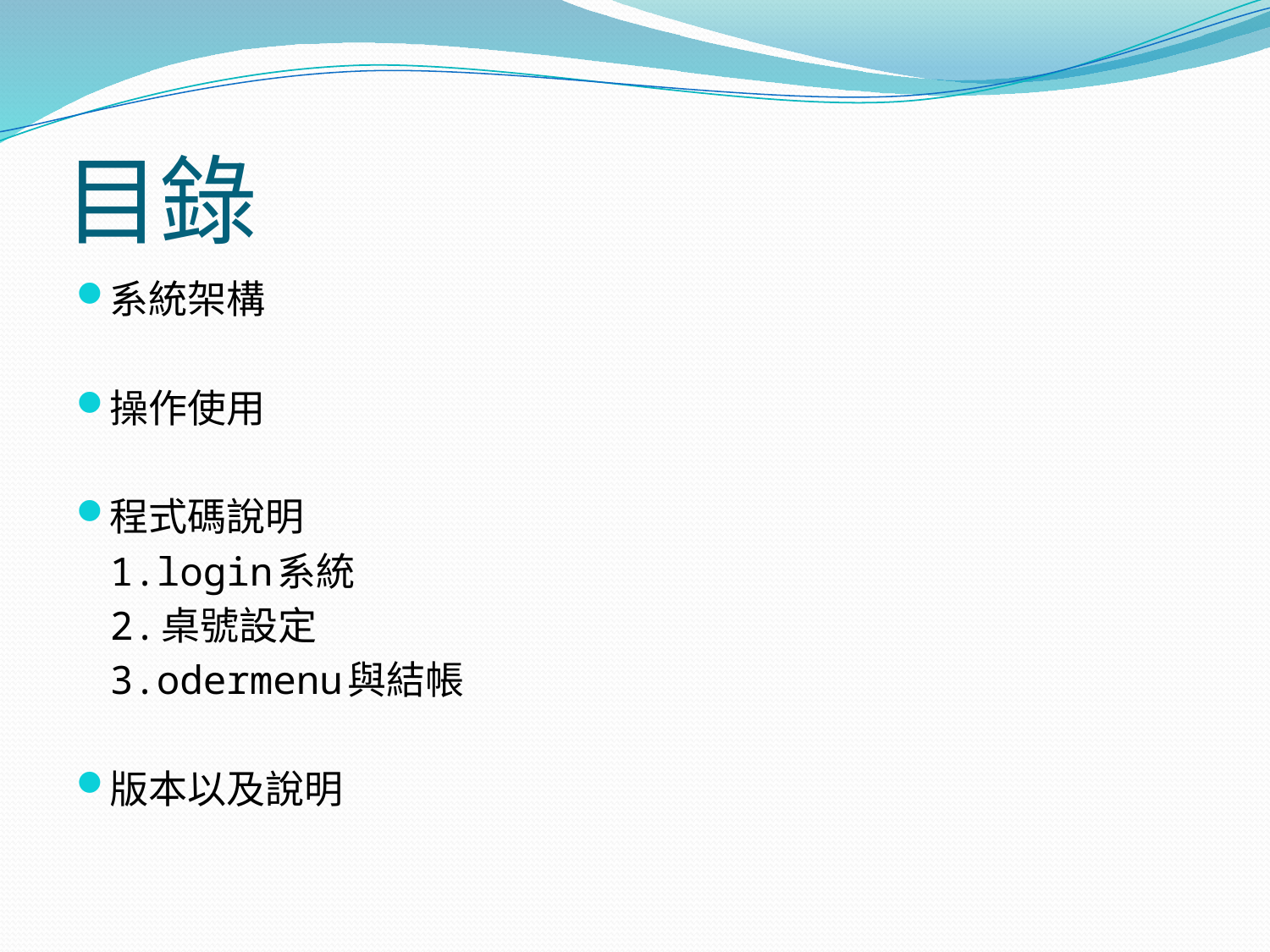

# 目錄
系統架構

操作使用

程式碼說明
	1.login系統
	2.桌號設定
 	3.odermenu與結帳

版本以及說明